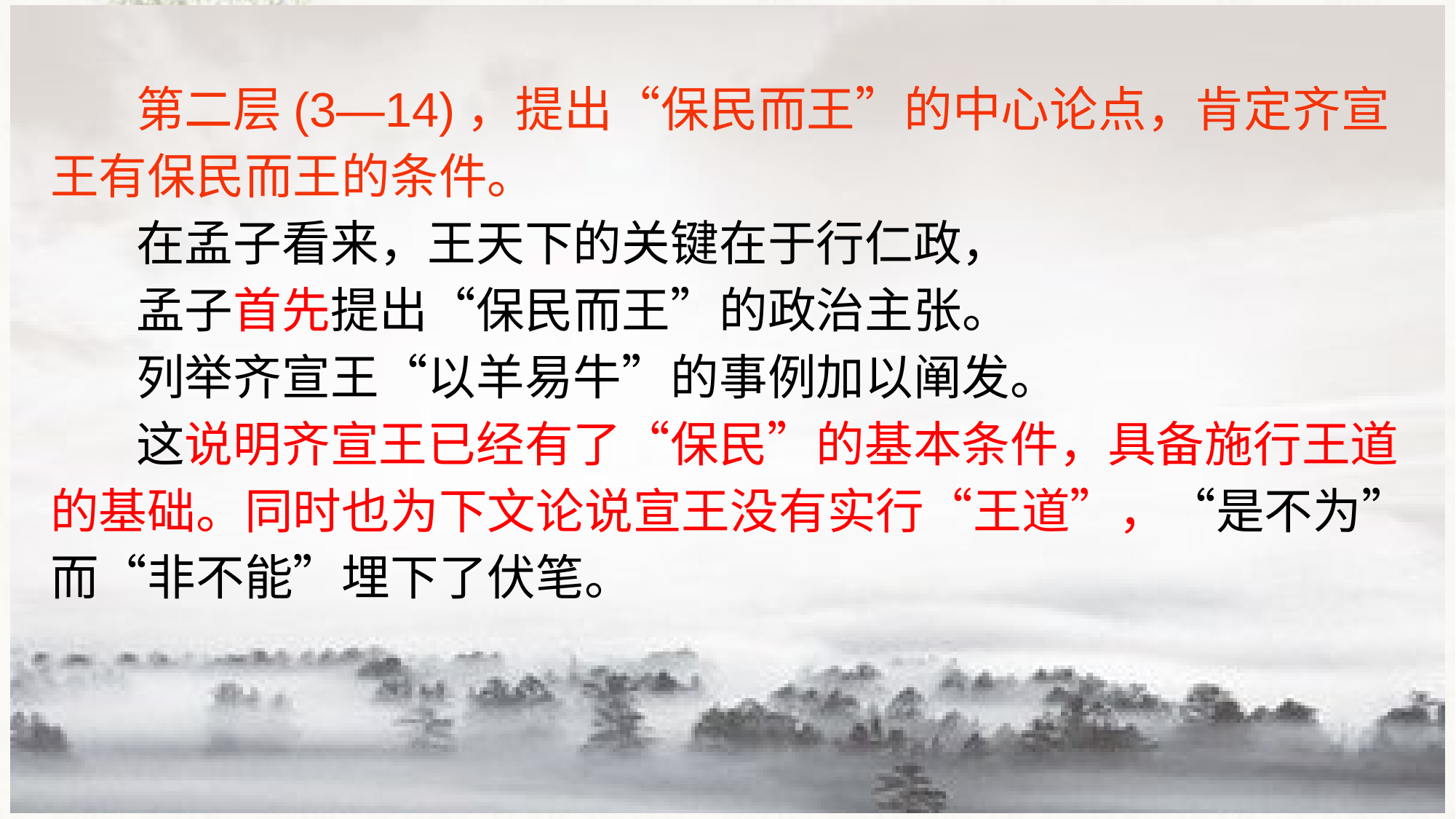

第二层(3—14)，提出“保民而王”的中心论点，肯定齐宣王有保民而王的条件。
在孟子看来，王天下的关键在于行仁政，
孟子首先提出“保民而王”的政治主张。
列举齐宣王“以羊易牛”的事例加以阐发。
这说明齐宣王已经有了“保民”的基本条件，具备施行王道的基础。同时也为下文论说宣王没有实行“王道”，“是不为”而“非不能”埋下了伏笔。